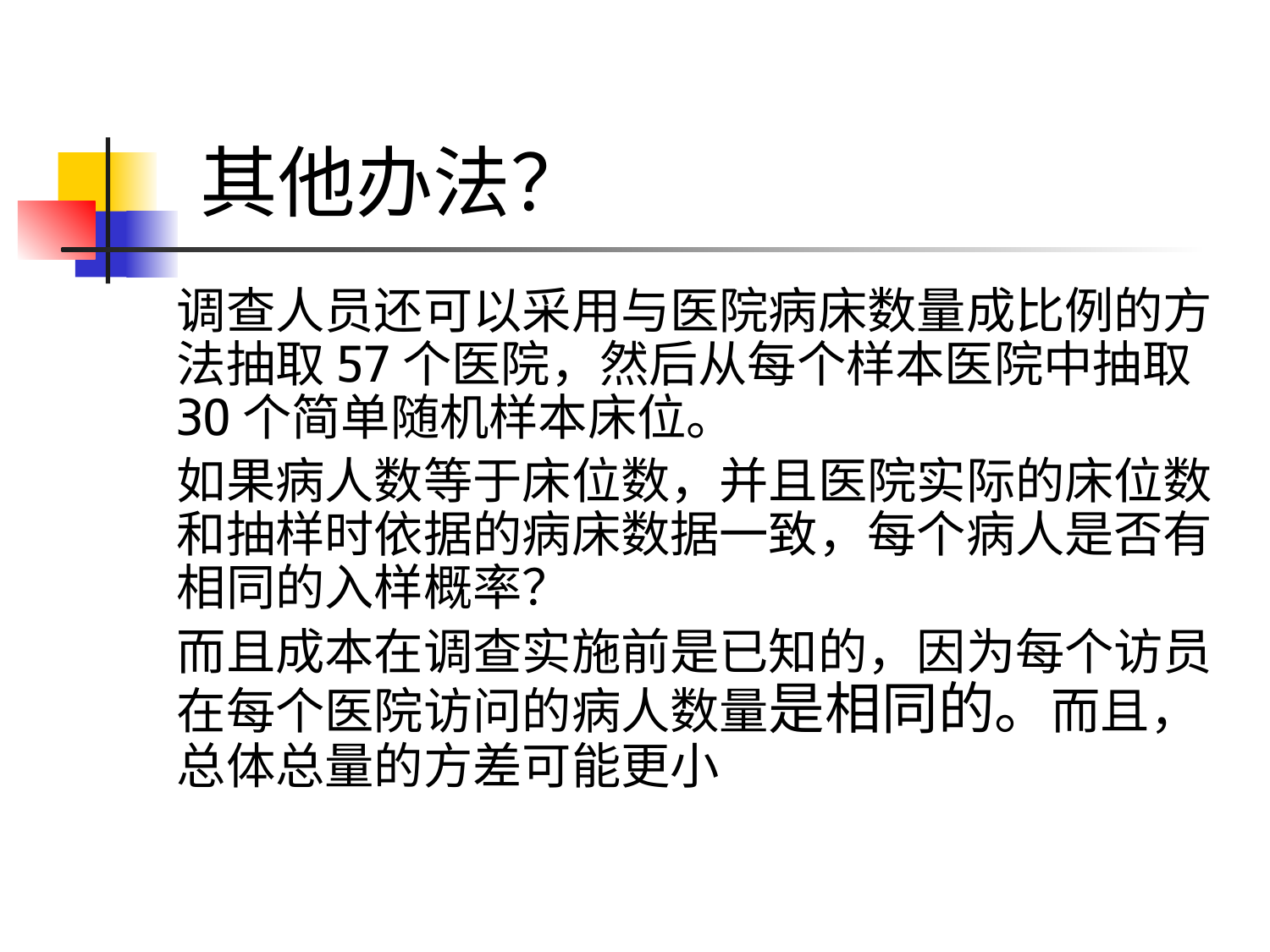

# 其他办法？
调查人员还可以采用与医院病床数量成比例的方法抽取57个医院，然后从每个样本医院中抽取30个简单随机样本床位。
如果病人数等于床位数，并且医院实际的床位数和抽样时依据的病床数据一致，每个病人是否有相同的入样概率？
而且成本在调查实施前是已知的，因为每个访员在每个医院访问的病人数量是相同的。而且，总体总量的方差可能更小